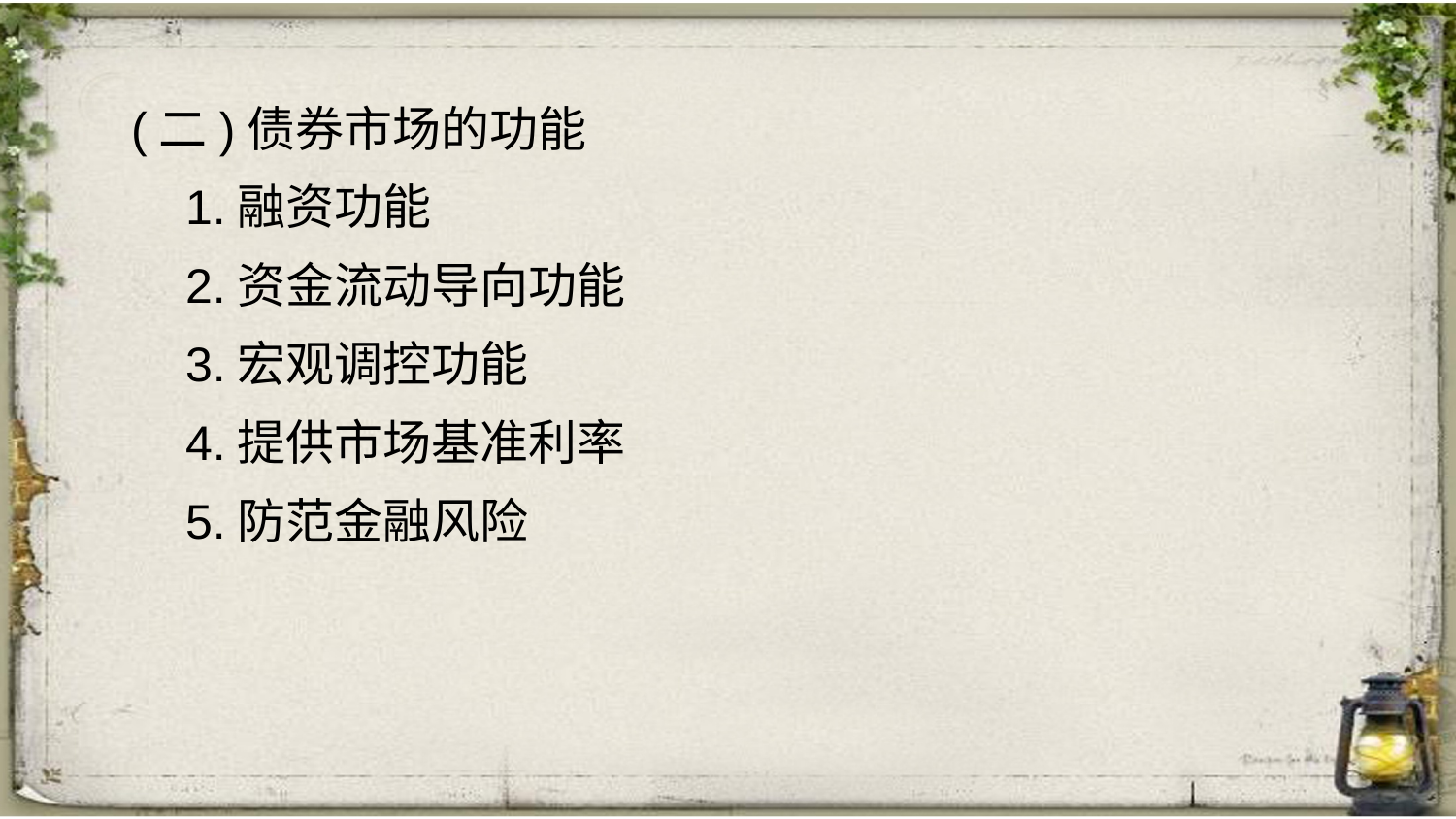

(二)债券市场的功能
    1.融资功能
    2.资金流动导向功能
    3.宏观调控功能
    4.提供市场基准利率
    5.防范金融风险